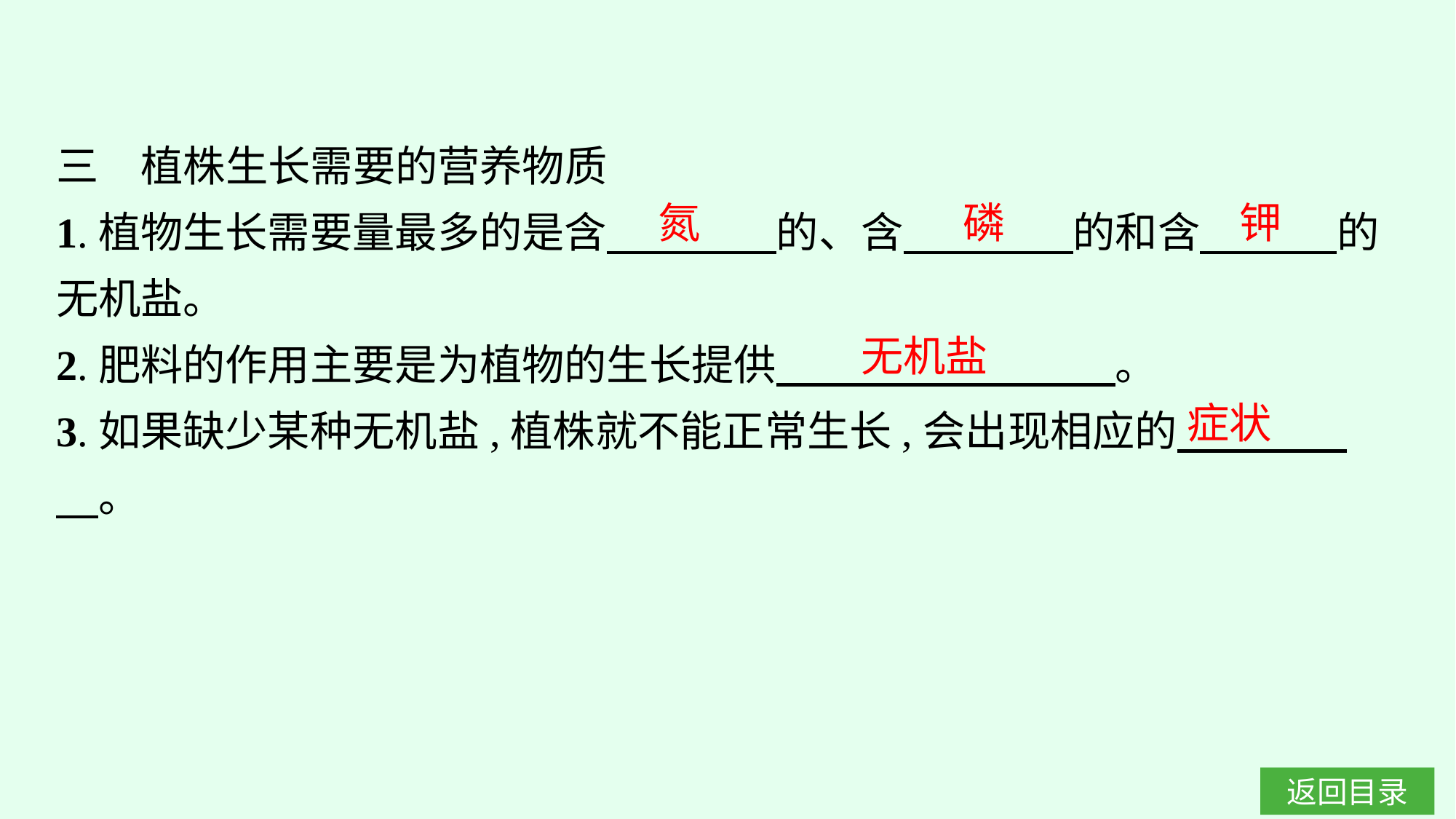

三　植株生长需要的营养物质
1.植物生长需要量最多的是含　　　　的、含　　　　的和含　 　　的无机盐。
2.肥料的作用主要是为植物的生长提供　　　　　　　　。
3.如果缺少某种无机盐,植株就不能正常生长,会出现相应的　　　　　。
氮
磷
钾
无机盐
症状